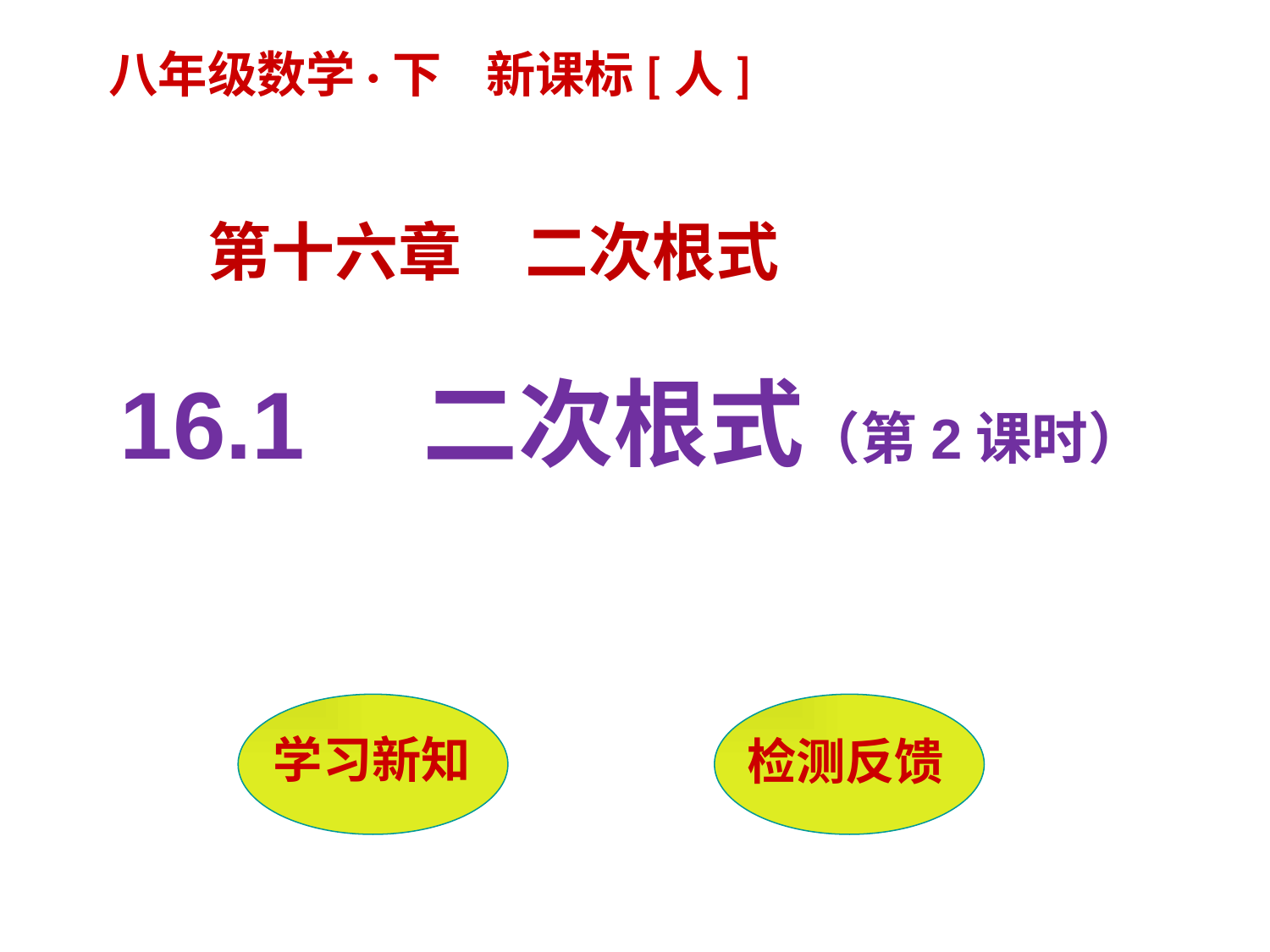

八年级数学·下    新课标[人]
第十六章　二次根式
16.1　二次根式（第2课时）

 学习新知

检测反馈